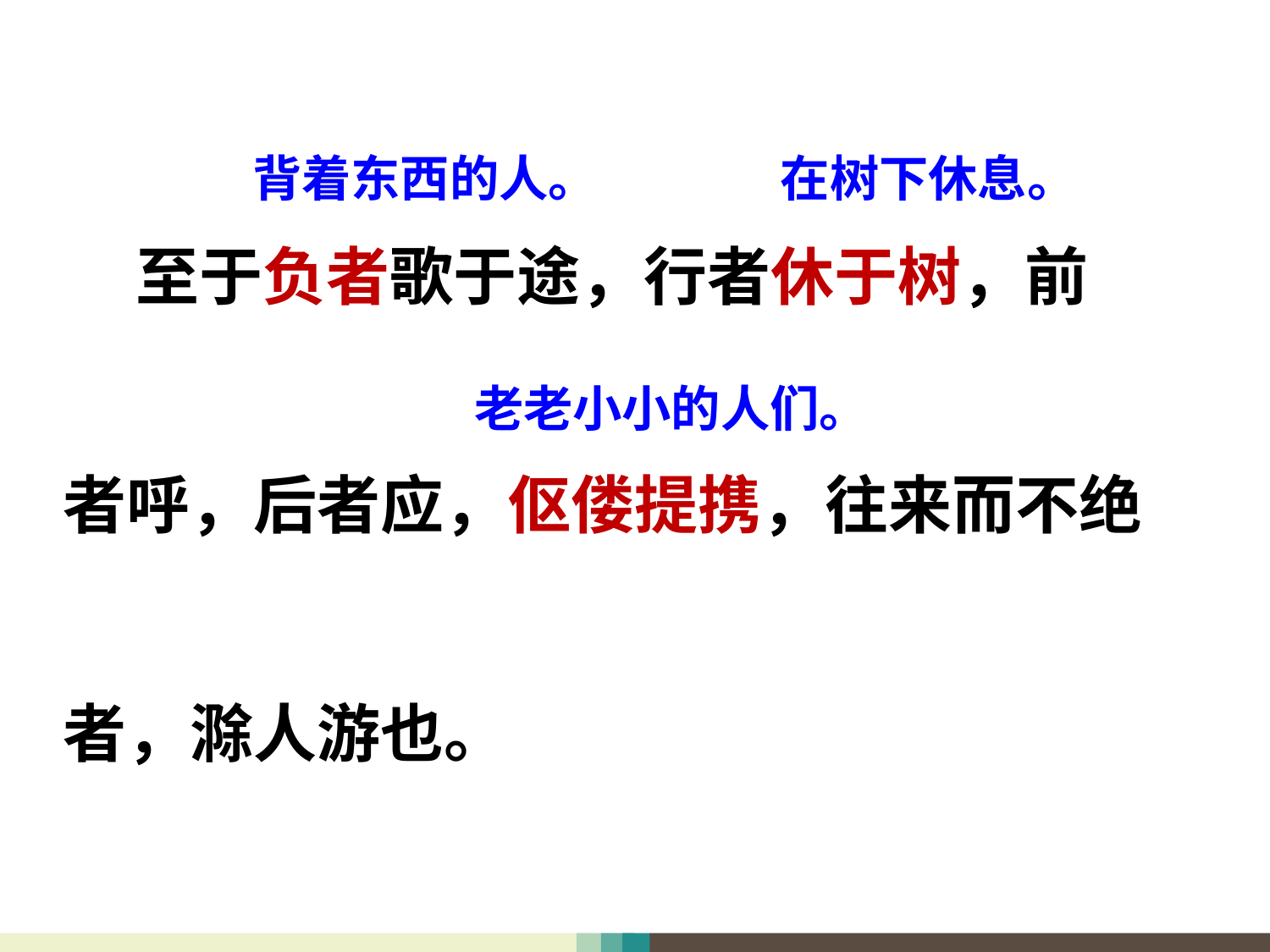

背着东西的人。
在树下休息。
    至于负者歌于途，行者休于树，前

者呼，后者应，伛偻提携，往来而不绝

者，滁人游也。
老老小小的人们。